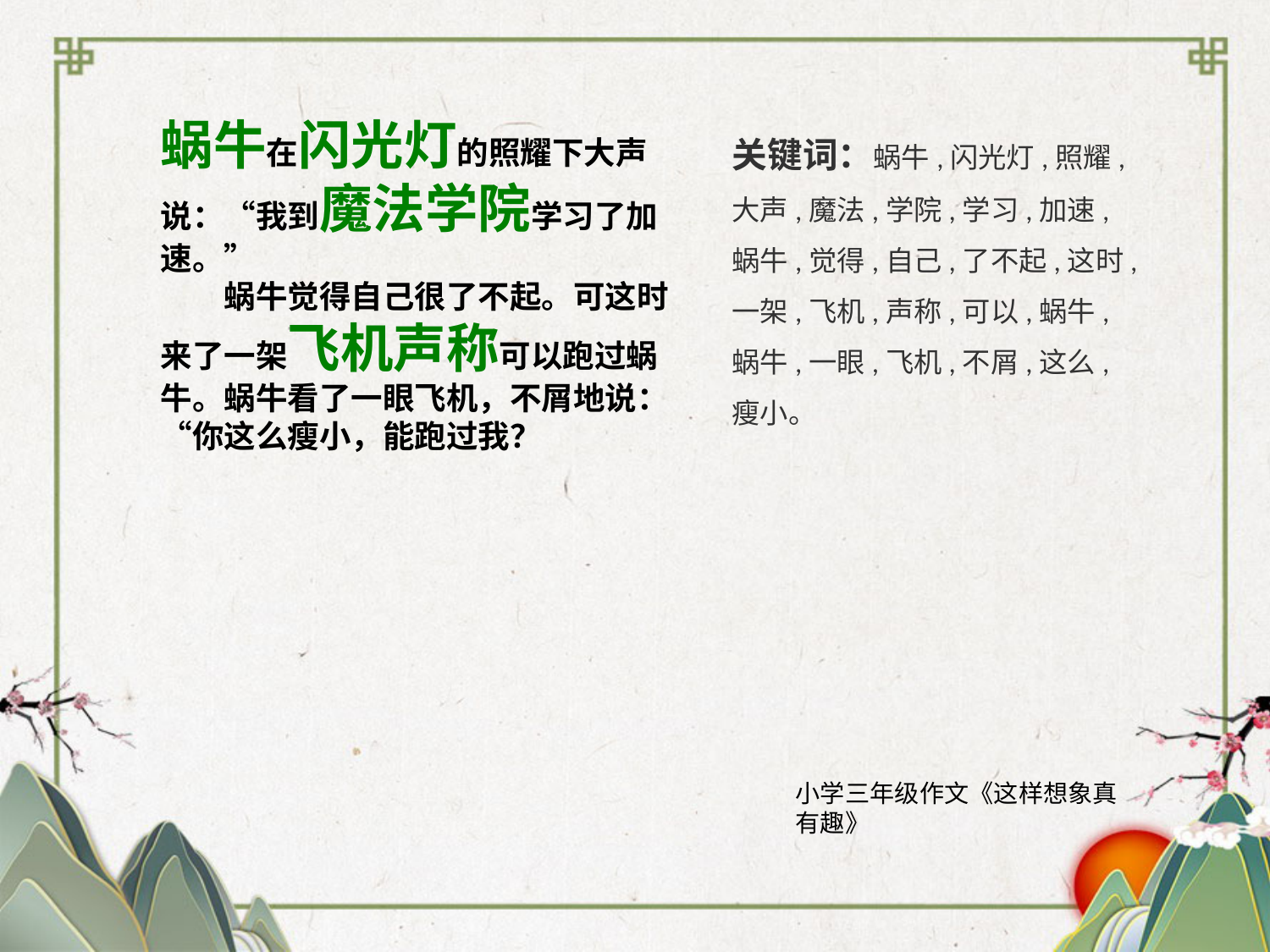

蜗牛在闪光灯的照耀下大声说：“我到魔法学院学习了加速。”
　　蜗牛觉得自己很了不起。可这时来了一架飞机声称可以跑过蜗牛。蜗牛看了一眼飞机，不屑地说：“你这么瘦小，能跑过我？
关键词：蜗牛,闪光灯,照耀,大声,魔法,学院,学习,加速,蜗牛,觉得,自己,了不起,这时,一架,飞机,声称,可以,蜗牛,蜗牛,一眼,飞机,不屑,这么,瘦小。
小学三年级作文《这样想象真有趣》